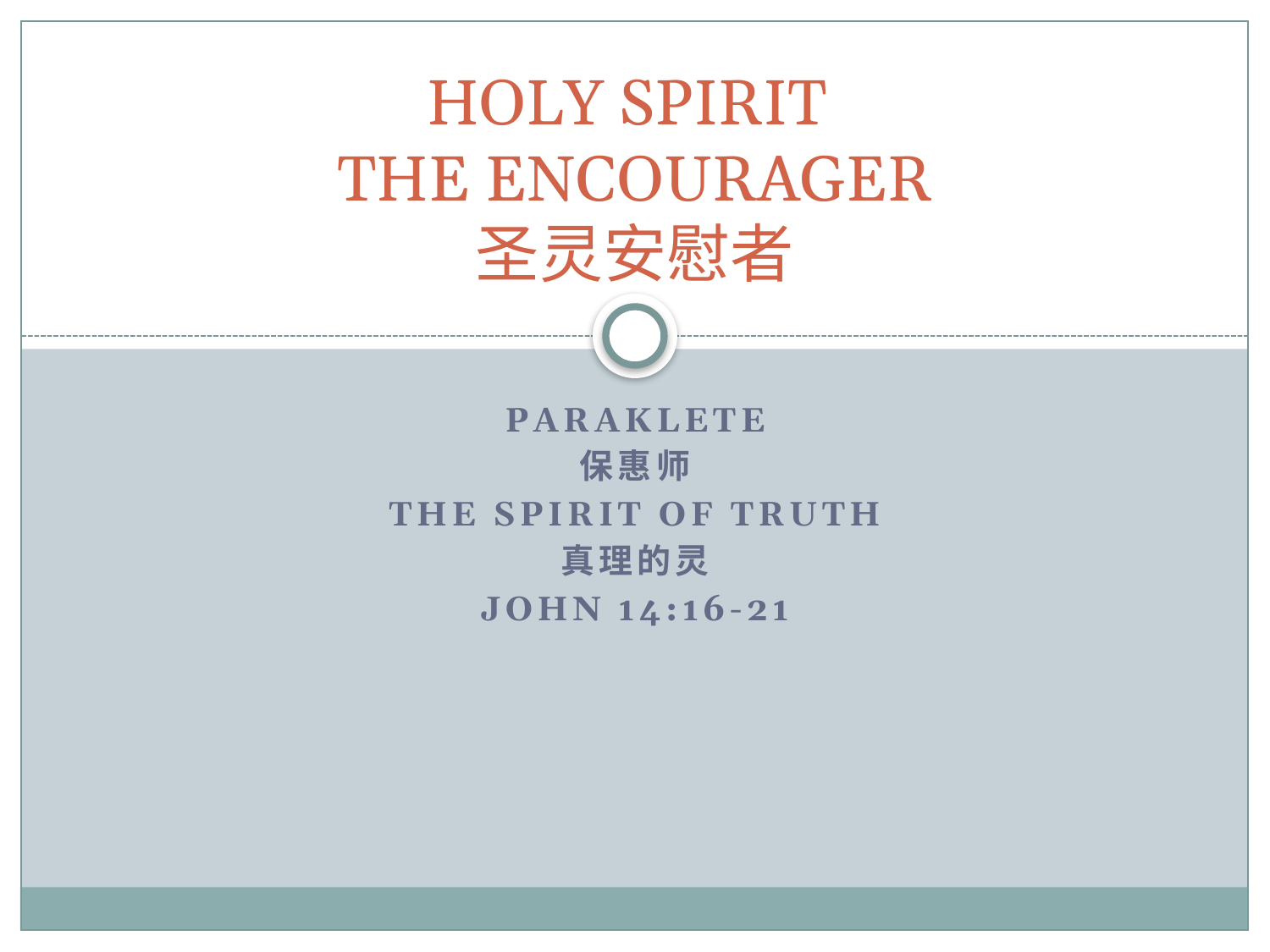

# HOLY SPIRIT THE ENCOURAGER 圣灵安慰者
ParakletE
保惠师
The Spirit of Truth
真理的灵
John 14:16-21